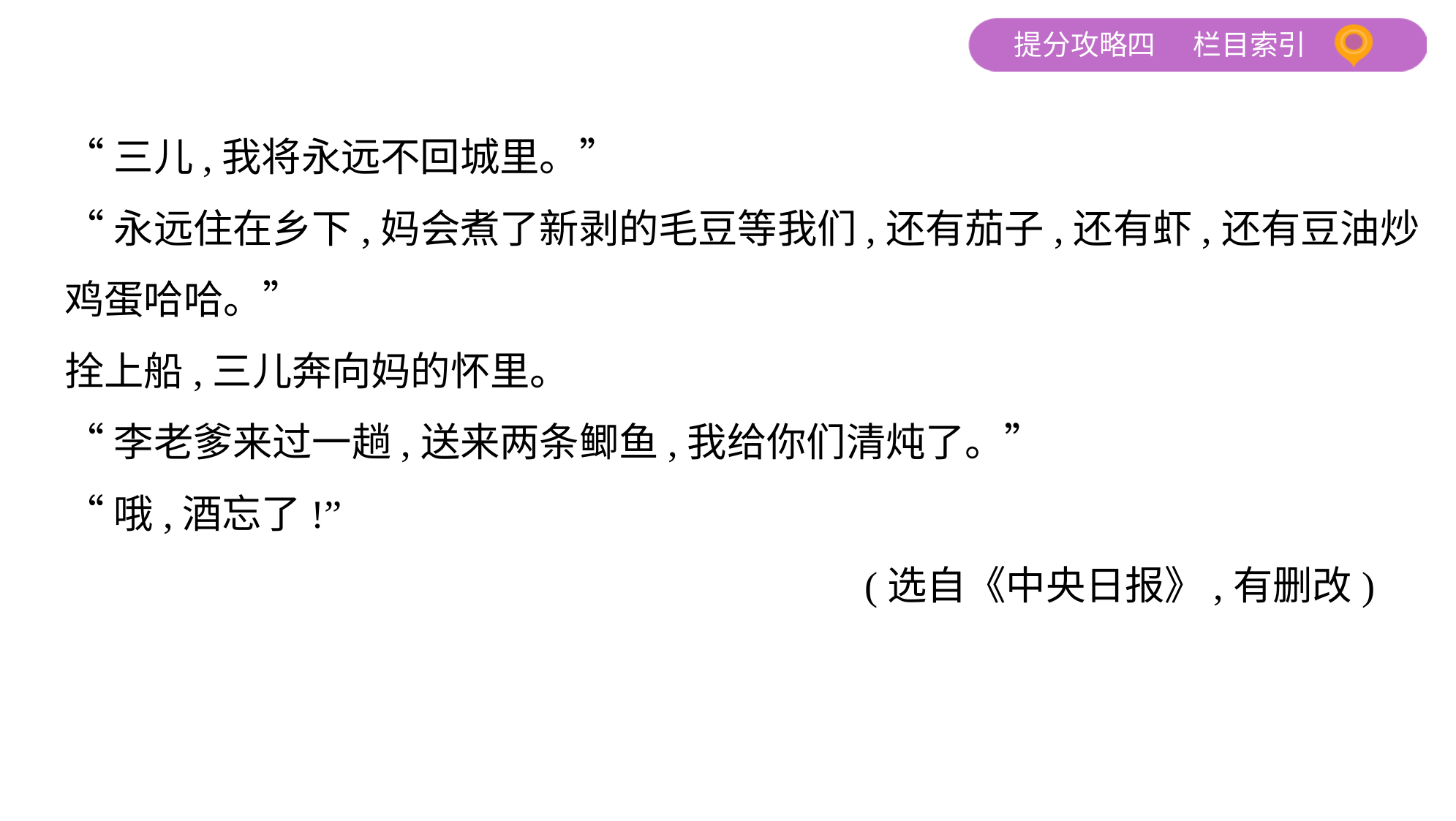

“三儿,我将永远不回城里。”
“永远住在乡下,妈会煮了新剥的毛豆等我们,还有茄子,还有虾,还有豆油炒
鸡蛋哈哈。”
拴上船,三儿奔向妈的怀里。
“李老爹来过一趟,送来两条鲫鱼,我给你们清炖了。”
“哦,酒忘了!”
                                                                                 (选自《中央日报》,有删改)